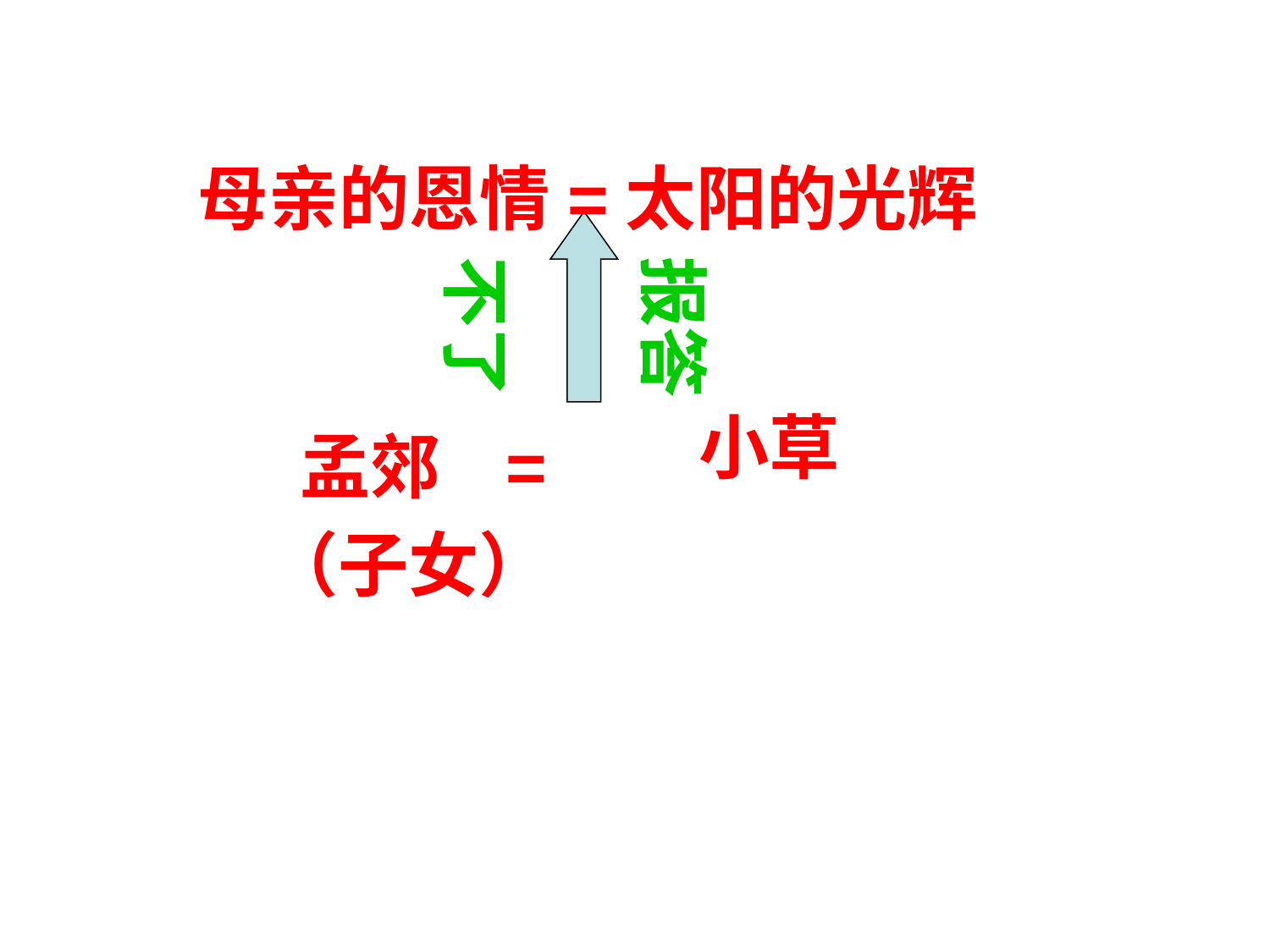

母亲的恩情=太阳的光辉
 报答

 不了

   孟郊   =
 （子女）
小草